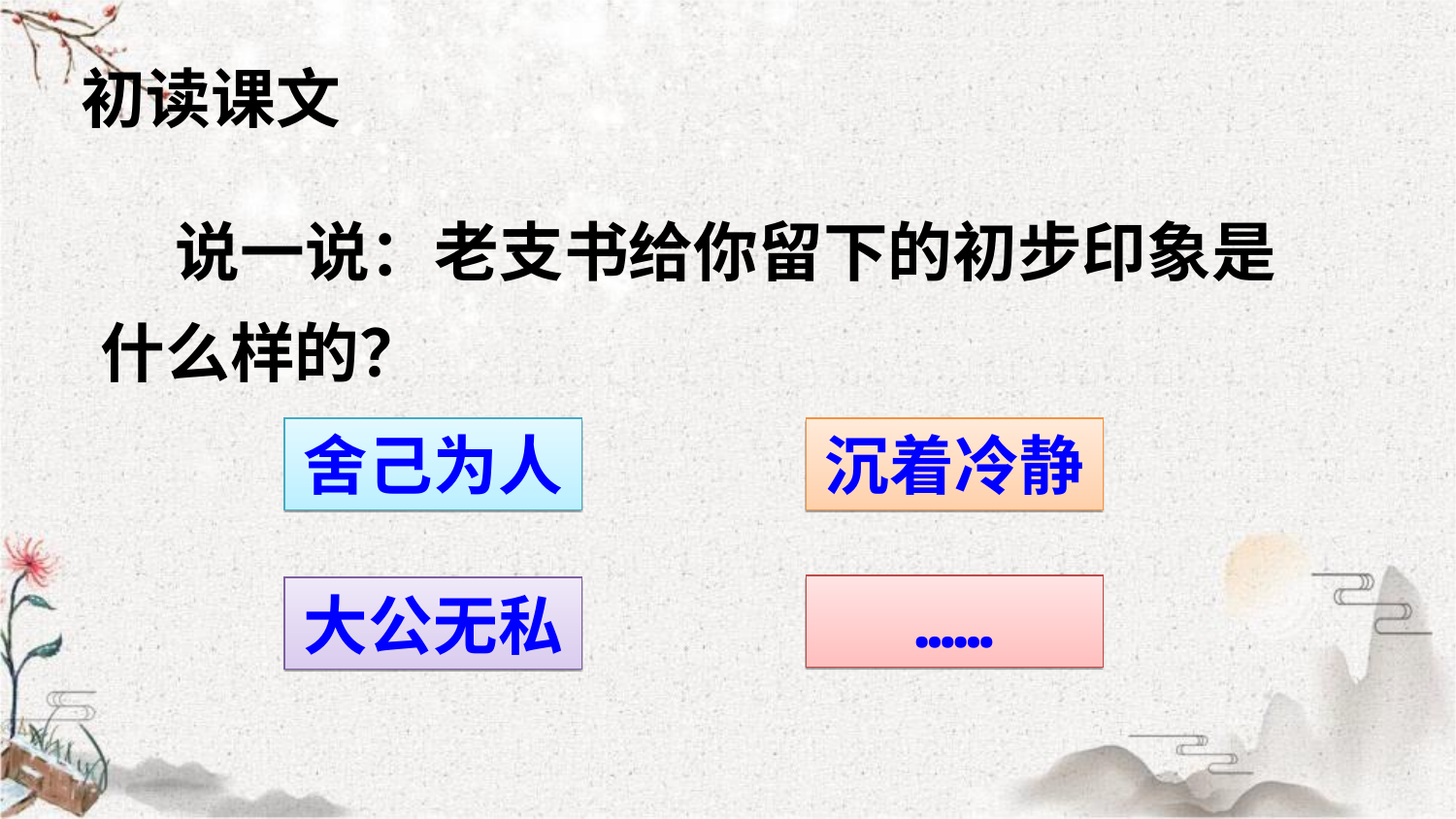

初读课文
    说一说：老支书给你留下的初步印象是什么样的？
舍己为人
沉着冷静
……
大公无私